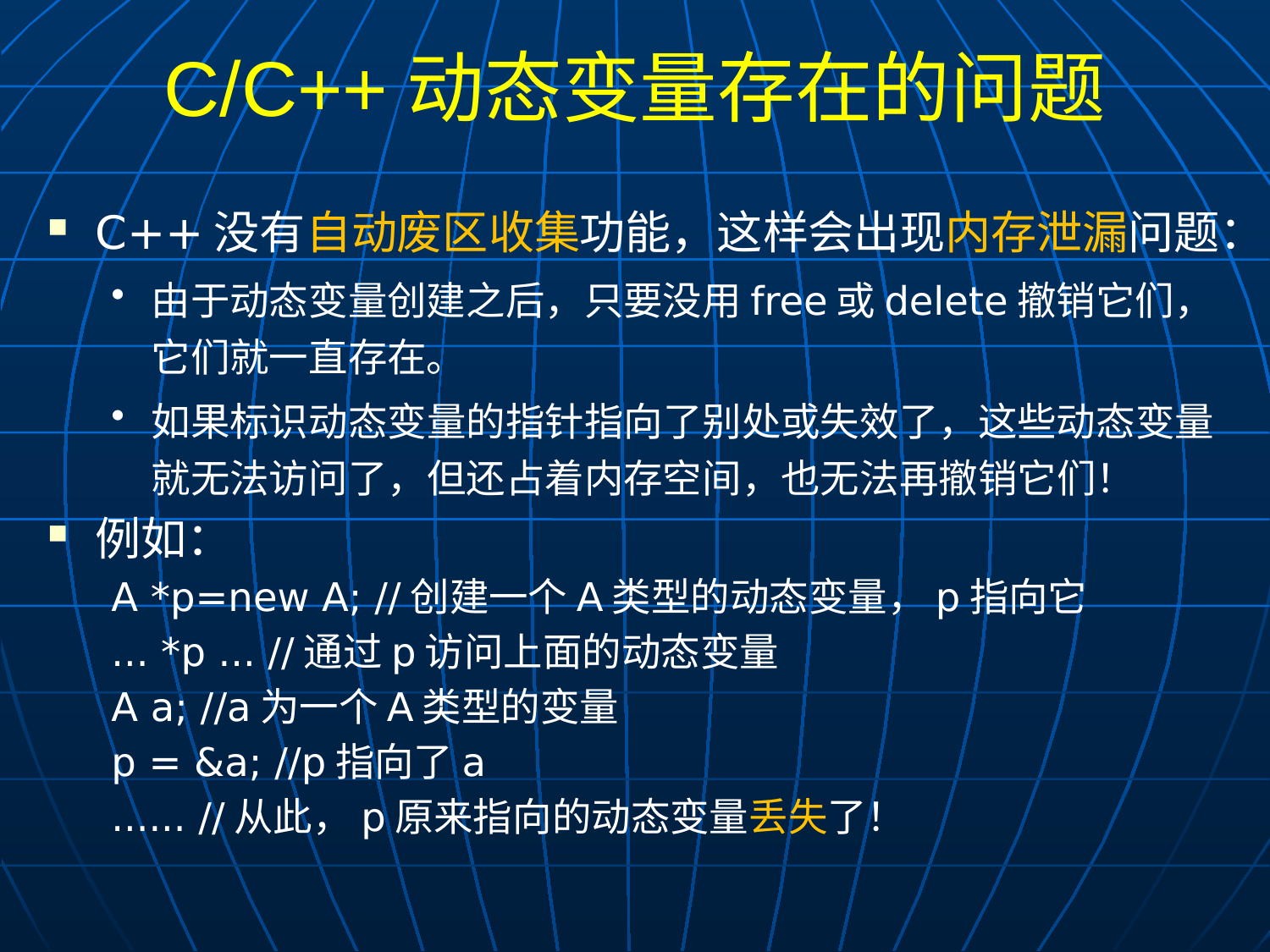

# C/C++动态变量存在的问题
C++没有自动废区收集功能，这样会出现内存泄漏问题：
由于动态变量创建之后，只要没用free或delete撤销它们，它们就一直存在。
如果标识动态变量的指针指向了别处或失效了，这些动态变量就无法访问了，但还占着内存空间，也无法再撤销它们！
例如：
A *p=new A; //创建一个A类型的动态变量，p指向它
... *p ... //通过p访问上面的动态变量
A a; //a为一个A类型的变量
p = &a; //p指向了a
...... //从此，p原来指向的动态变量丢失了！